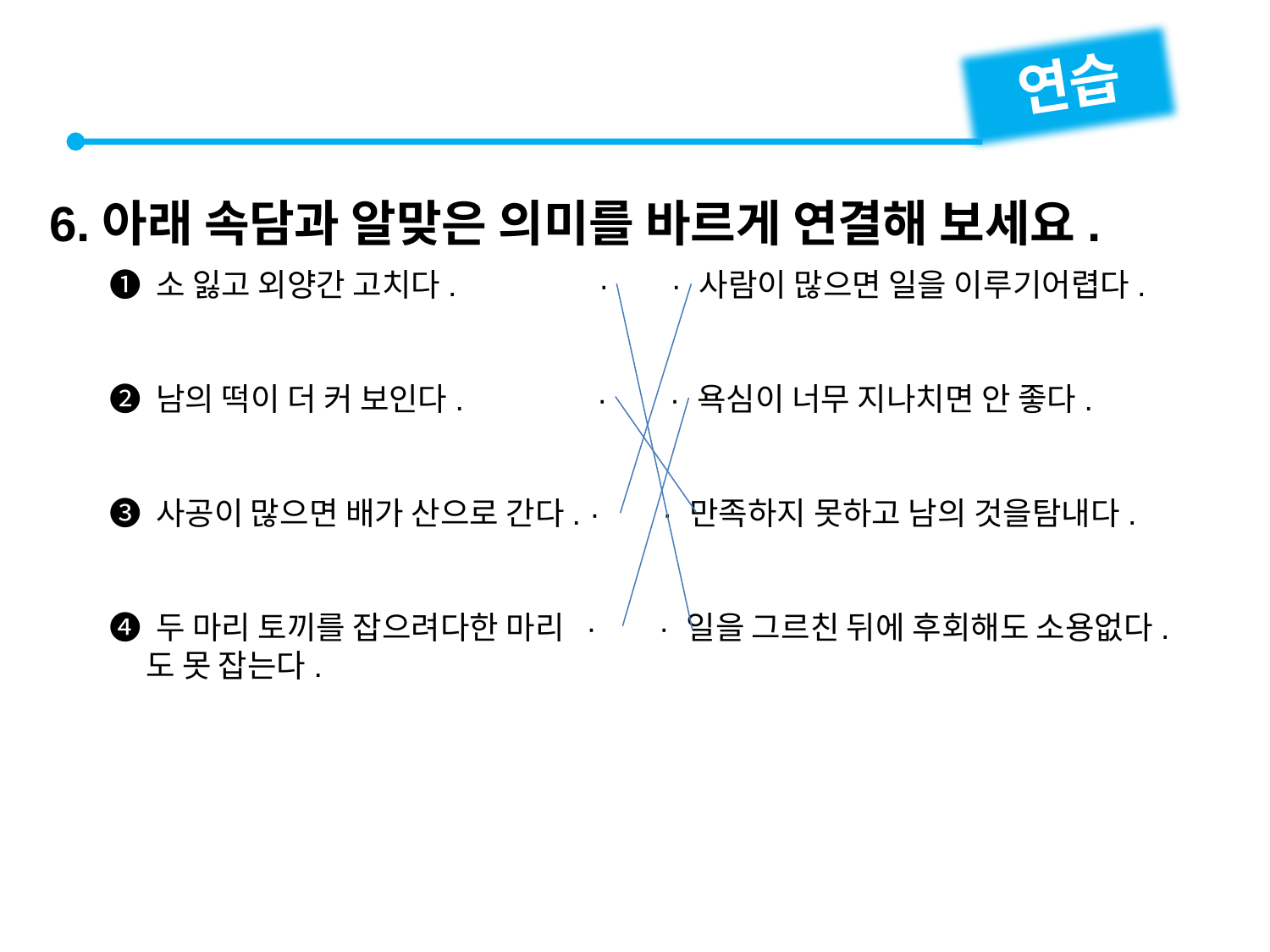

연습
6.아래 속담과 알맞은 의미를 바르게 연결해 보세요.
❶ 소 잃고 외양간 고치다.                ·       · 사람이 많으면 일을 이루기어렵다.

❷ 남의 떡이 더 커 보인다.               ·       · 욕심이 너무 지나치면 안 좋다.

❸ 사공이 많으면 배가 산으로 간다. ·       · 만족하지 못하고 남의 것을탐내다.

❹ 두 마리 토끼를 잡으려다한 마리  ·       · 일을 그르친 뒤에 후회해도 소용없다.
    도 못 잡는다.